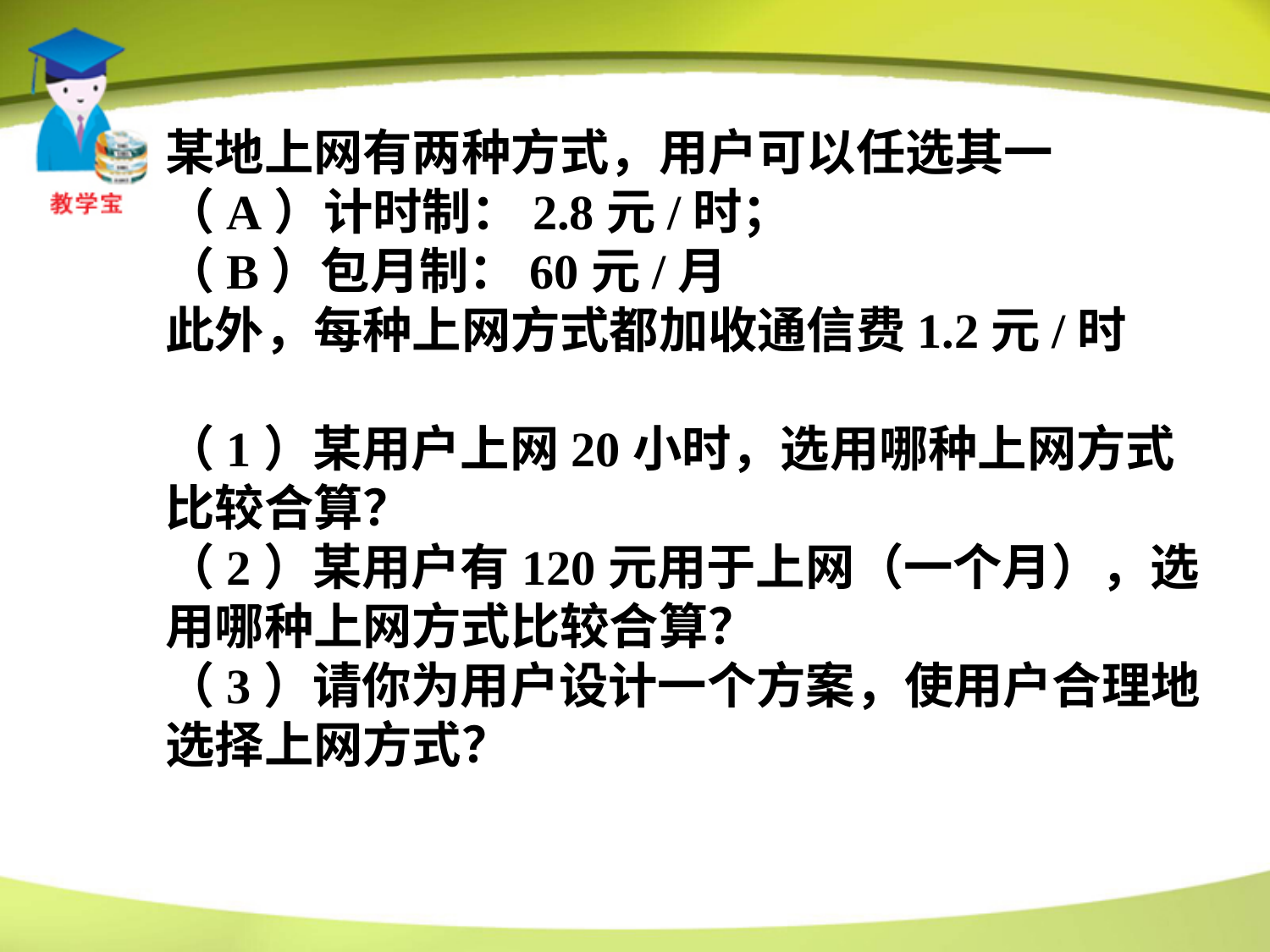

某地上网有两种方式，用户可以任选其一
（A）计时制：2.8元/时；
（B）包月制：60元/月
此外，每种上网方式都加收通信费1.2元/时

（1）某用户上网20小时，选用哪种上网方式比较合算？
（2）某用户有120元用于上网（一个月），选用哪种上网方式比较合算？
（3）请你为用户设计一个方案，使用户合理地选择上网方式？